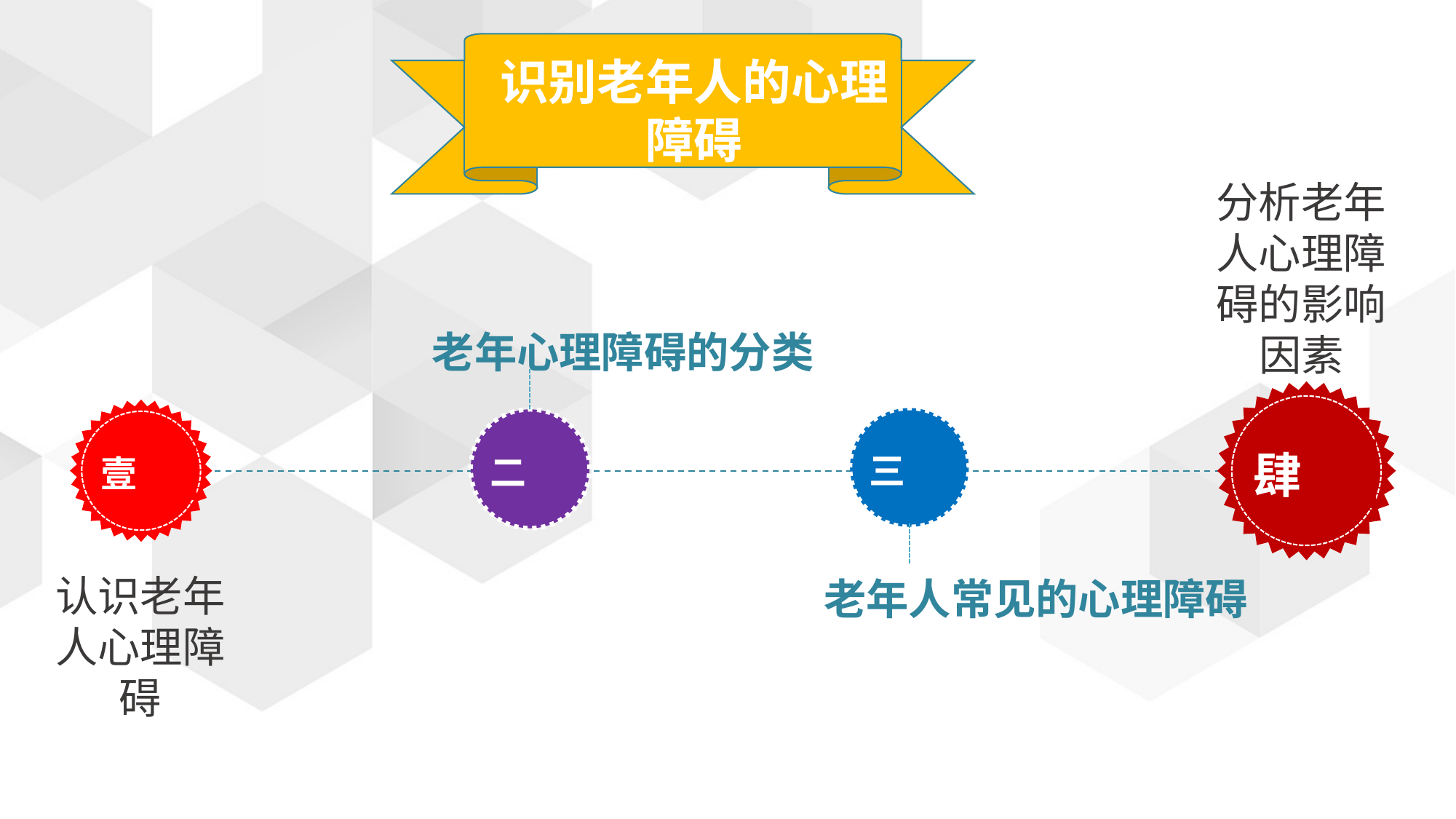

识别老年人的心理障碍
分析老年人心理障碍的影响因素
老年心理障碍的分类

肆

壹

三

二
认识老年人心理障碍
老年人常见的心理障碍